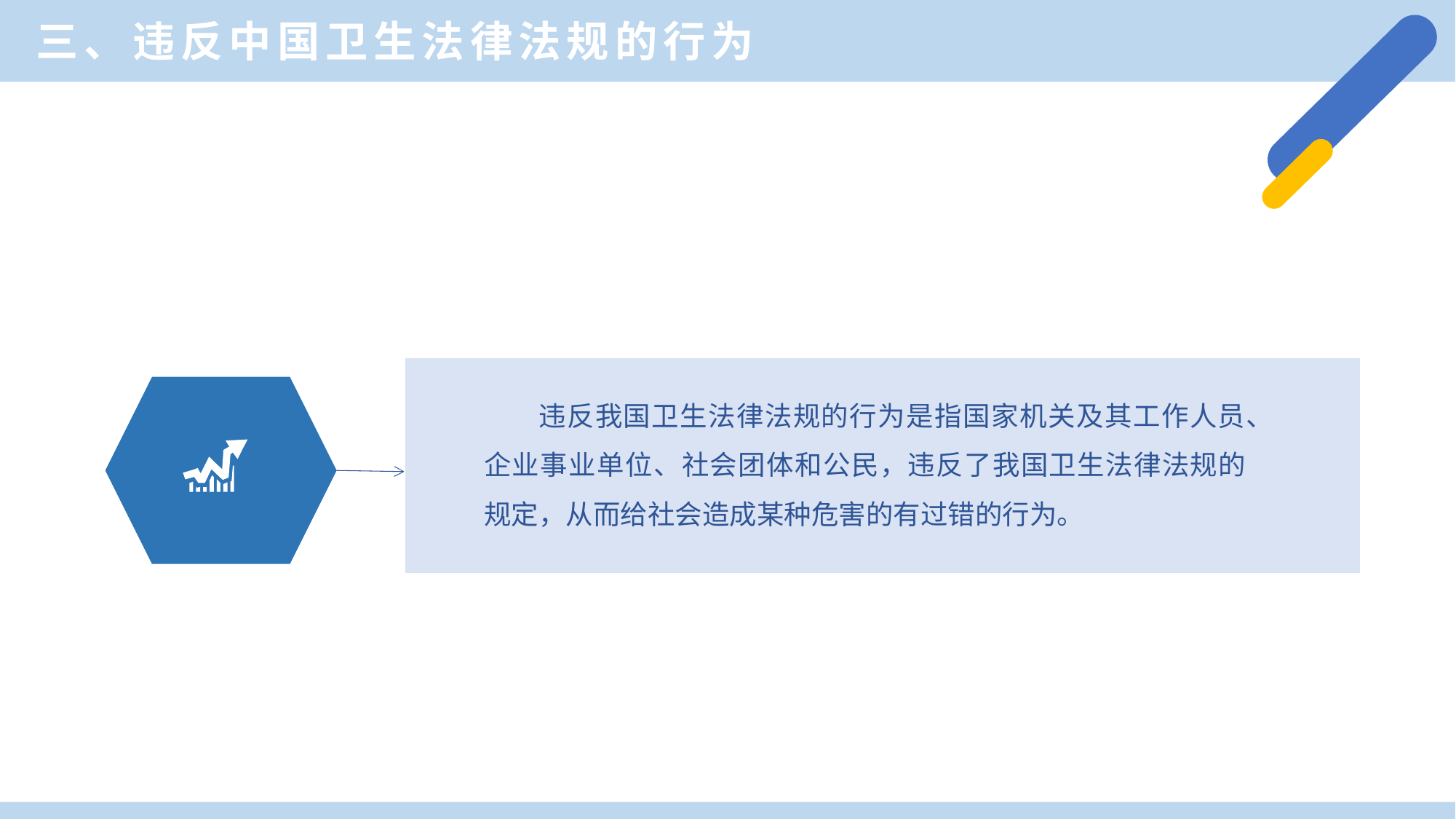

三、违反中国卫生法律法规的行为

违反我国卫生法律法规的行为是指国家机关及其工作人员、企业事业单位、社会团体和公民，违反了我国卫生法律法规的规定，从而给社会造成某种危害的有过错的行为。